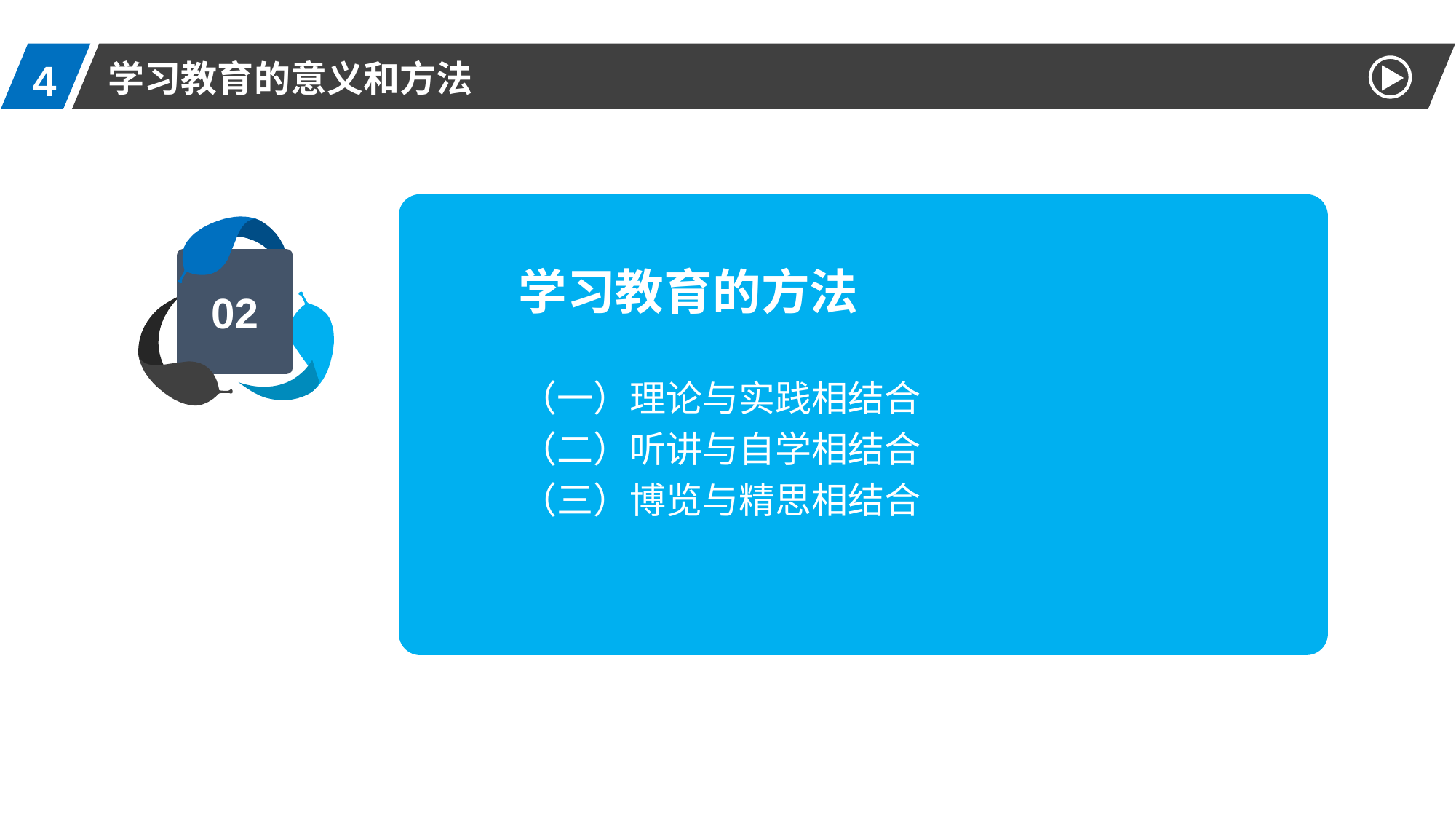

4
学习教育的意义和方法

02

学习教育的方法
（一）理论与实践相结合
（二）听讲与自学相结合
（三）博览与精思相结合